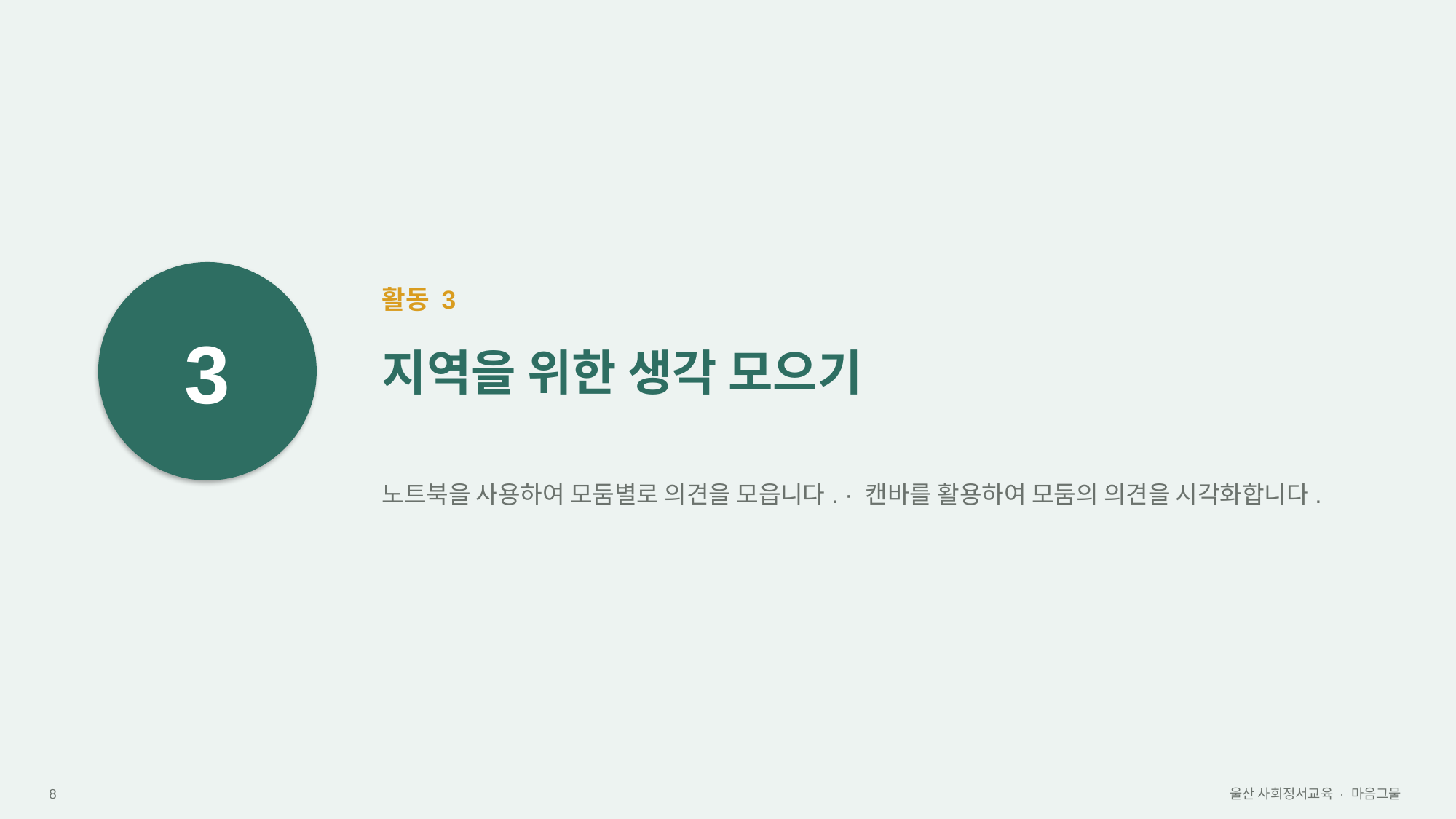

3
활동 3
지역을 위한 생각 모으기
노트북을 사용하여 모둠별로 의견을 모읍니다. · 캔바를 활용하여 모둠의 의견을 시각화합니다.
8
울산 사회정서교육 · 마음그물